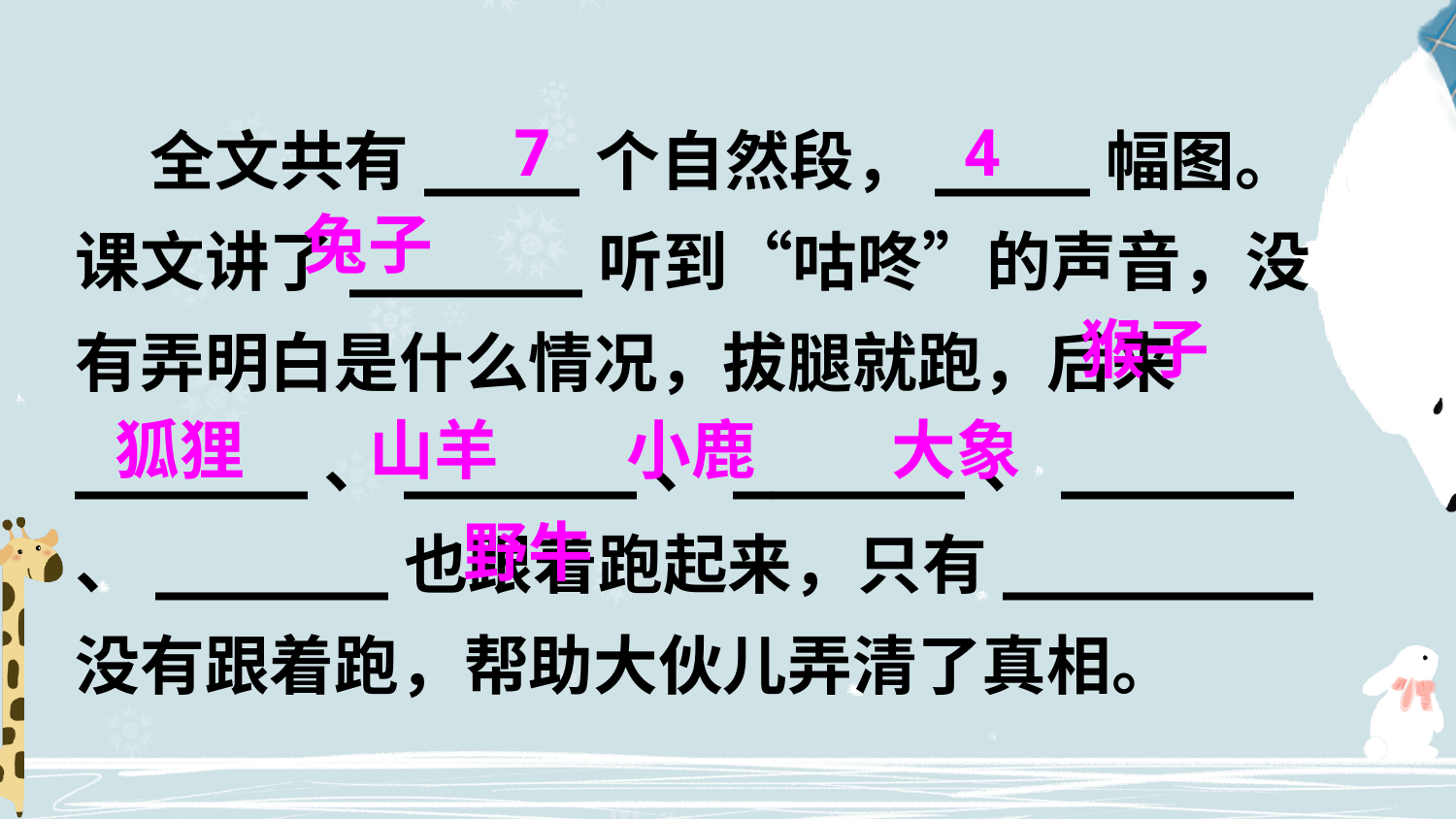

全文共有____个自然段，____幅图。课文讲了______听到“咕咚”的声音，没有弄明白是什么情况，拔腿就跑，后来______、______、______、______、______也跟着跑起来，只有________没有跟着跑，帮助大伙儿弄清了真相。
7
4
兔子
猴子
狐狸
山羊
小鹿
大象
野牛